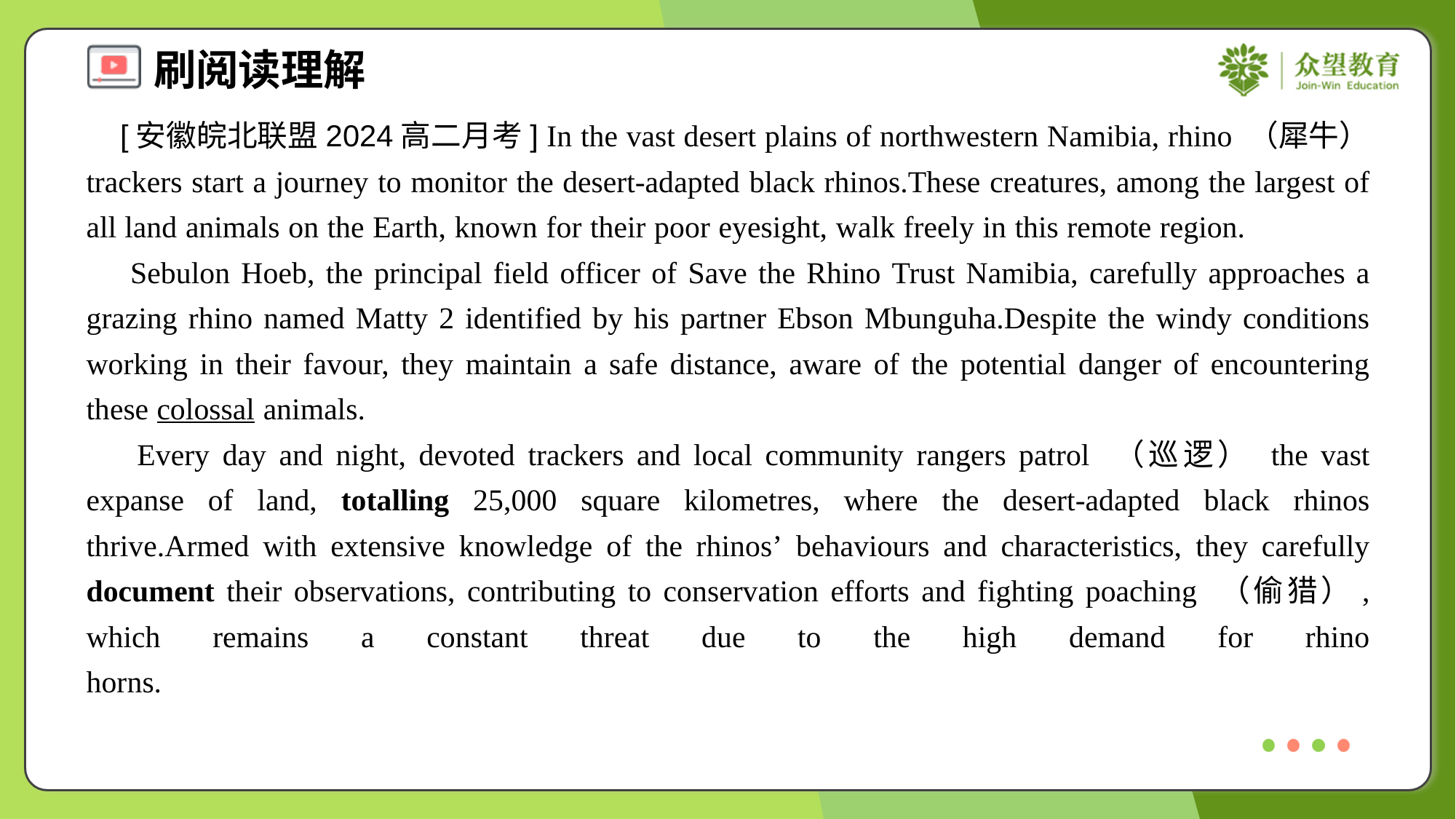

[安徽皖北联盟2024高二月考] In the vast desert plains of northwestern Namibia, rhino （犀牛） trackers start a journey to monitor the desert-adapted black rhinos.These creatures, among the largest of all land animals on the Earth, known for their poor eyesight, walk freely in this remote region.
    Sebulon Hoeb, the principal field officer of Save the Rhino Trust Namibia, carefully approaches a grazing rhino named Matty 2 identified by his partner Ebson Mbunguha.Despite the windy conditions working in their favour, they maintain a safe distance, aware of the potential danger of encountering these colossal animals.
    Every day and night, devoted trackers and local community rangers patrol （巡逻） the vast expanse of land, totalling 25,000 square kilometres, where the desert-adapted black rhinos thrive.Armed with extensive knowledge of the rhinos’ behaviours and characteristics, they carefully document their observations, contributing to conservation efforts and fighting poaching （偷猎）, which remains a constant threat due to the high demand for rhino horns.#3